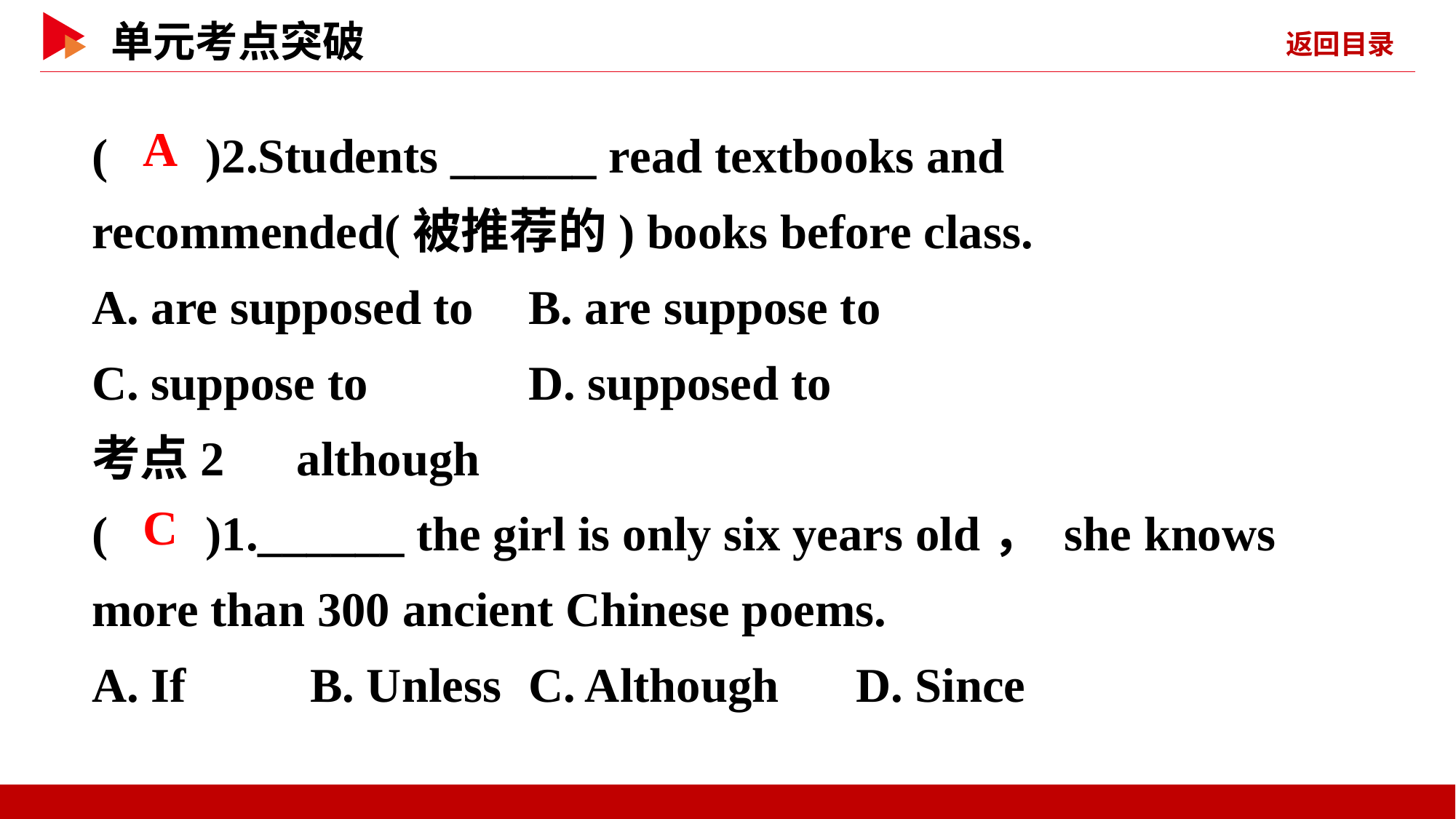

(        )2.Students ______ read textbooks and recommended(被推荐的) books before class.
A. are supposed to	B. are suppose to
C. suppose to		D. supposed to
考点2　although
(        )1.______ the girl is only six years old， she knows more than 300 ancient Chinese poems.
A. If		B. Unless	C. Although	D. Since
   A
   C